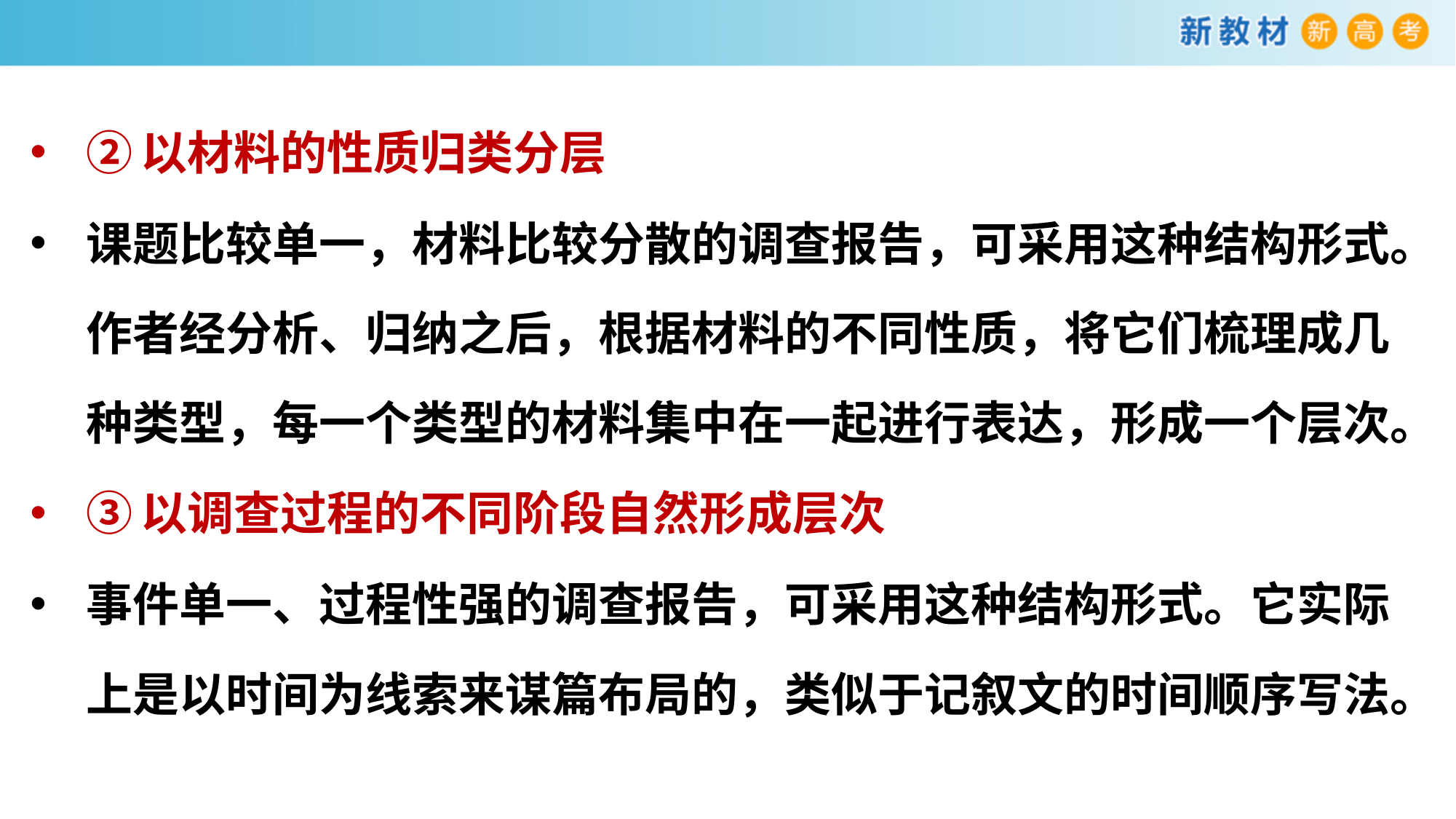

②以材料的性质归类分层
课题比较单一，材料比较分散的调查报告，可采用这种结构形式。作者经分析、归纳之后，根据材料的不同性质，将它们梳理成几种类型，每一个类型的材料集中在一起进行表达，形成一个层次。
③以调查过程的不同阶段自然形成层次
事件单一、过程性强的调查报告，可采用这种结构形式。它实际上是以时间为线索来谋篇布局的，类似于记叙文的时间顺序写法。